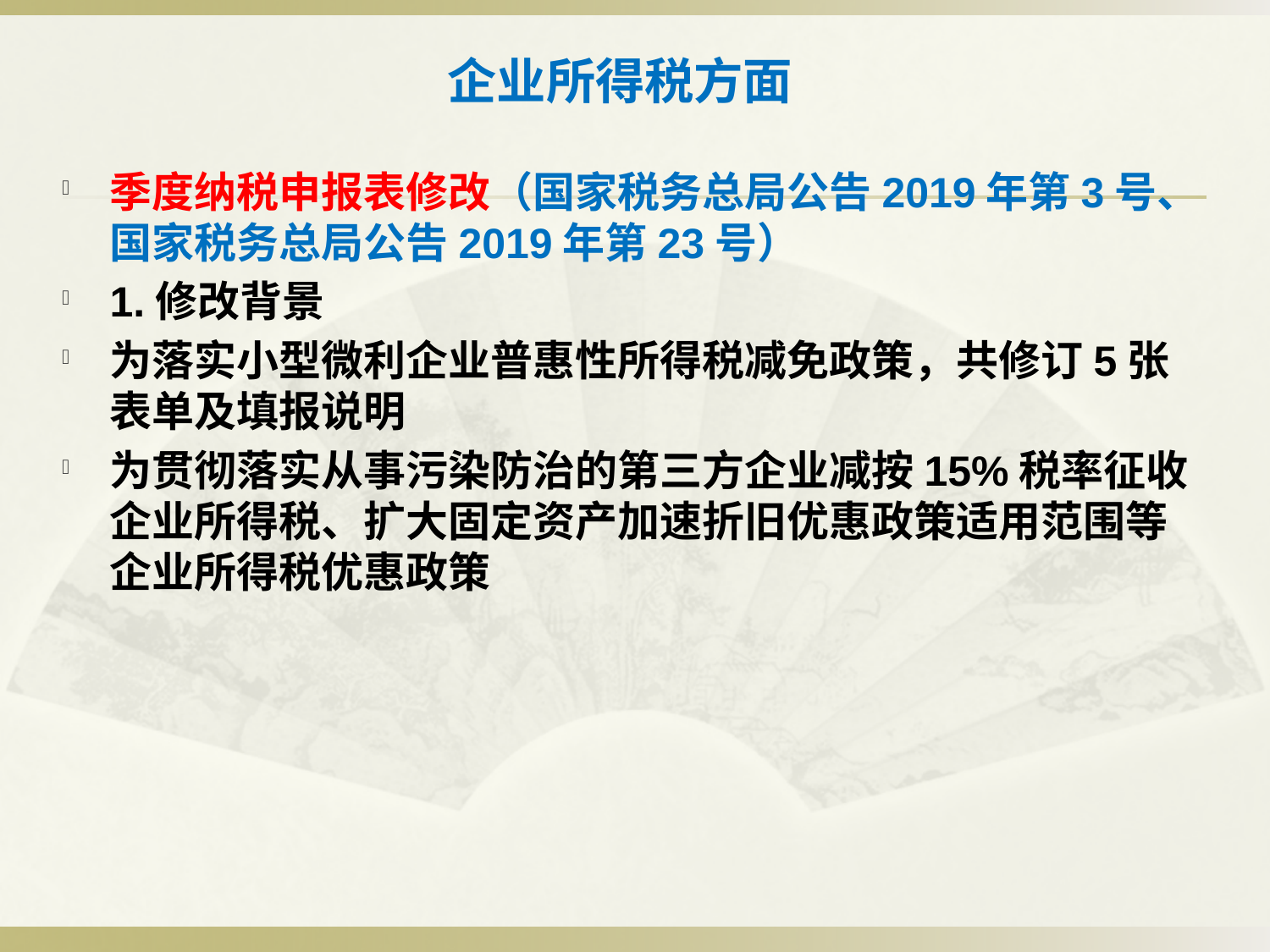

# 企业所得税方面
季度纳税申报表修改（国家税务总局公告2019年第3号、国家税务总局公告2019年第23号）
1.修改背景
为落实小型微利企业普惠性所得税减免政策，共修订5张表单及填报说明
为贯彻落实从事污染防治的第三方企业减按15%税率征收企业所得税、扩大固定资产加速折旧优惠政策适用范围等企业所得税优惠政策